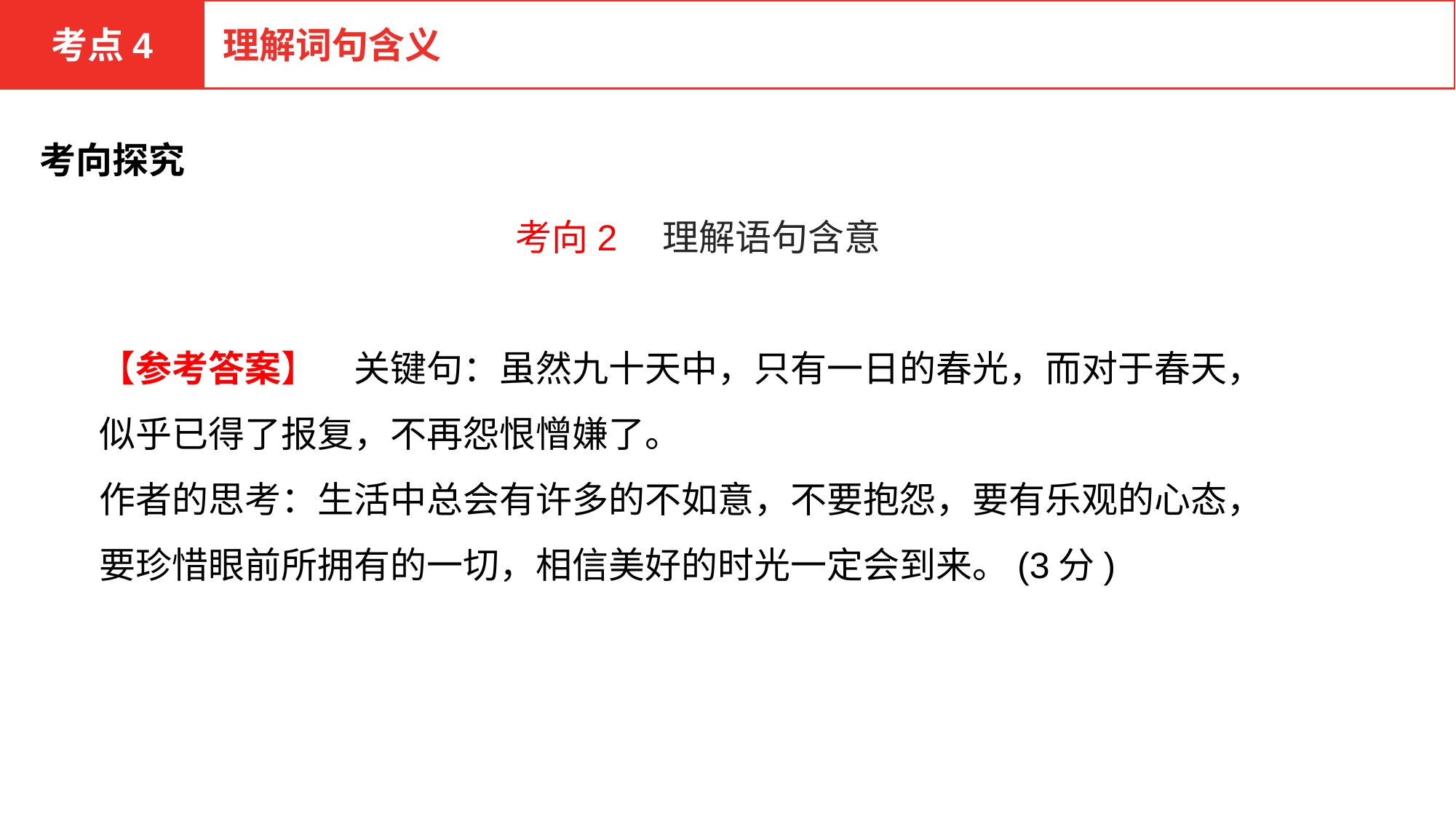

考点4
理解词句含义
考向探究
考向2　理解语句含意

【参考答案】　关键句：虽然九十天中，只有一日的春光，而对于春天，似乎已得了报复，不再怨恨憎嫌了。
作者的思考：生活中总会有许多的不如意，不要抱怨，要有乐观的心态，要珍惜眼前所拥有的一切，相信美好的时光一定会到来。(3分)